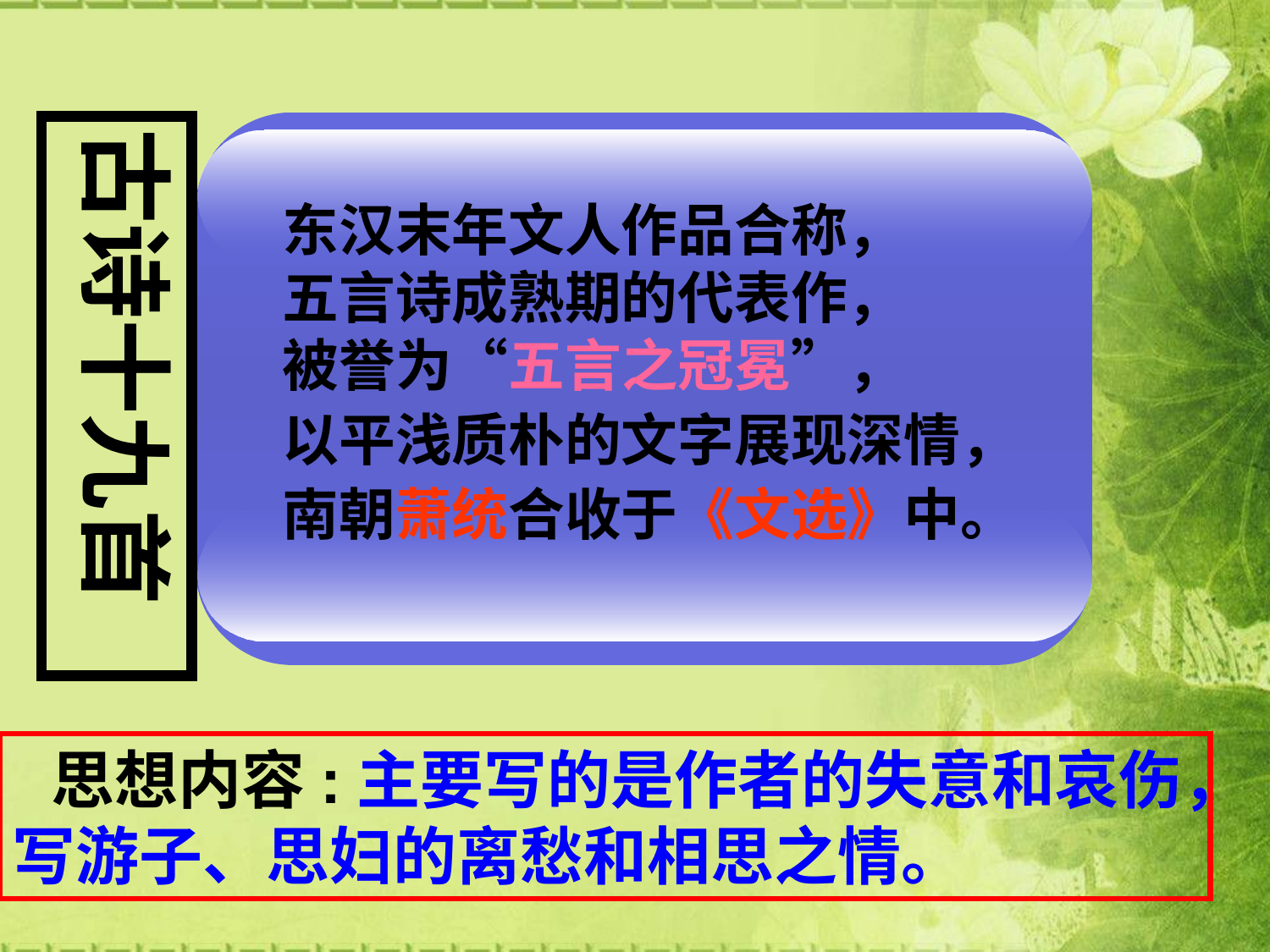

古诗十九首
东汉末年文人作品合称，
五言诗成熟期的代表作，
被誉为“五言之冠冕”，
以平浅质朴的文字展现深情，
南朝萧统合收于《文选》中。

   思想内容:主要写的是作者的失意和哀伤，写游子、思妇的离愁和相思之情。